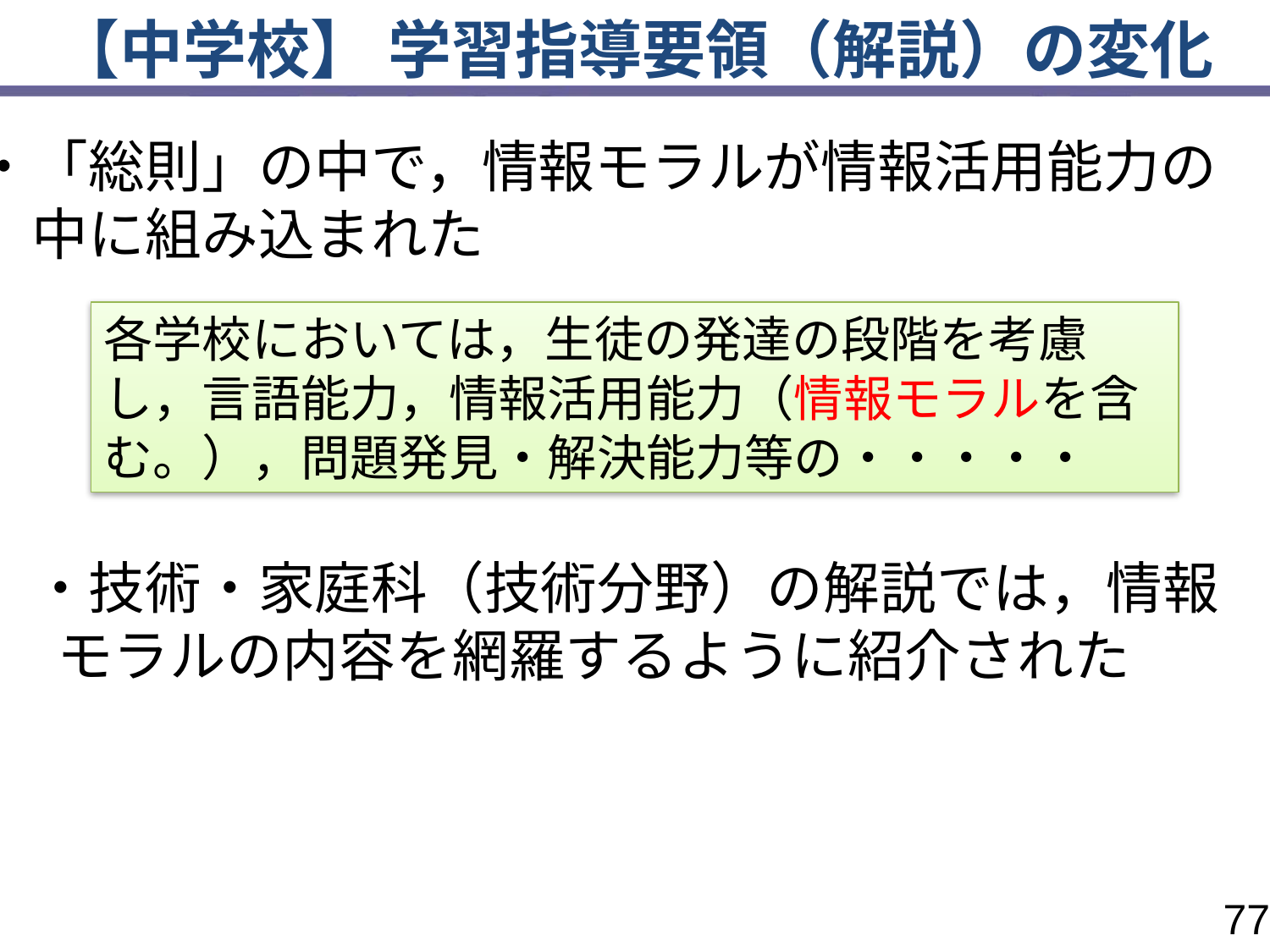

【中学校】 学習指導要領（解説）の変化
・「総則」の中で，情報モラルが情報活用能力の
　中に組み込まれた
各学校においては，生徒の発達の段階を考慮し，言語能力，情報活用能力（情報モラルを含む。），問題発見・解決能力等の・・・・・
・技術・家庭科（技術分野）の解説では，情報モラルの内容を網羅するように紹介された

77